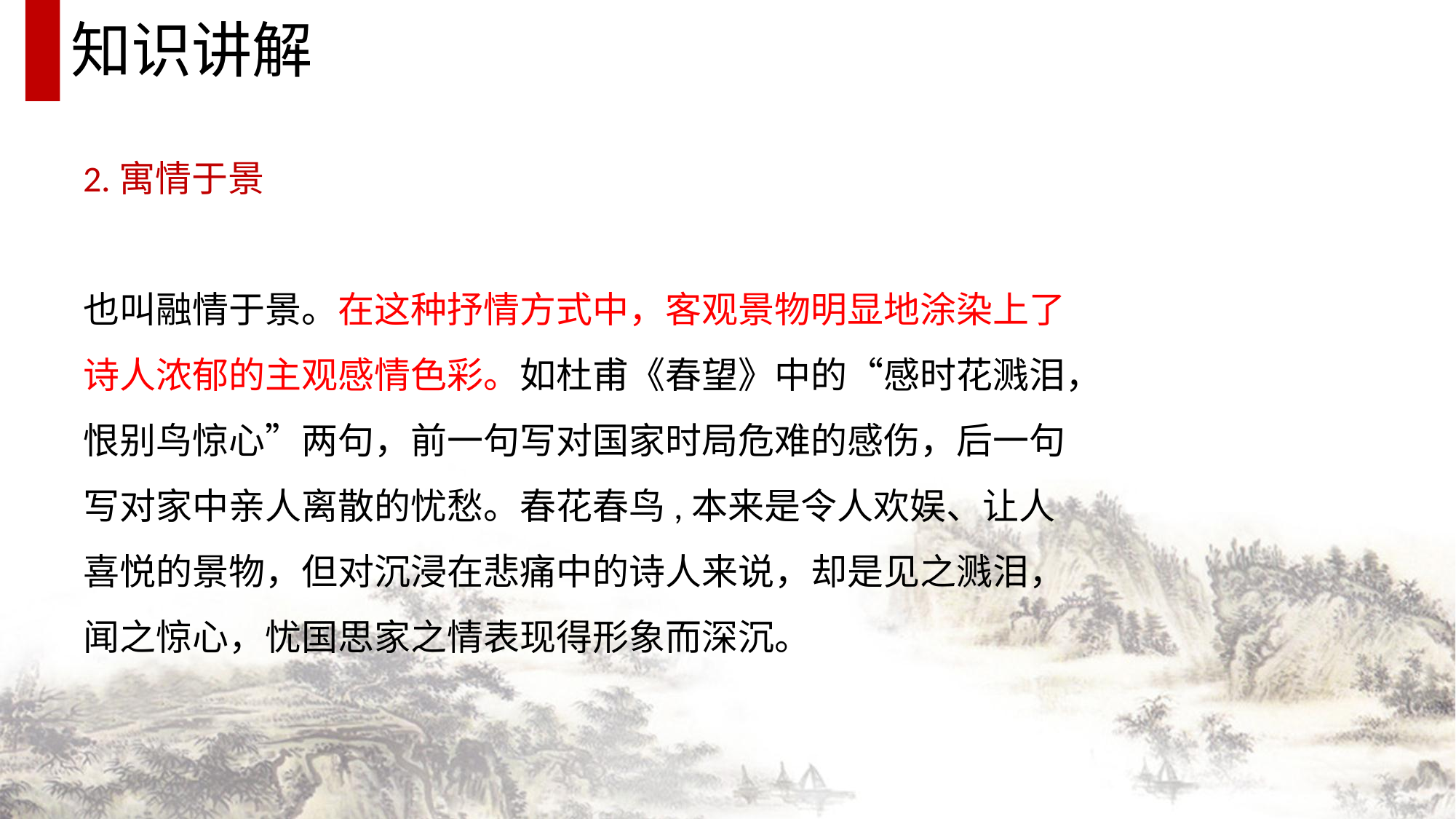

知识讲解
2.寓情于景

也叫融情于景。在这种抒情方式中，客观景物明显地涂染上了诗人浓郁的主观感情色彩。如杜甫《春望》中的“感时花溅泪，恨别鸟惊心”两句，前一句写对国家时局危难的感伤，后一句写对家中亲人离散的忧愁。春花春鸟,本来是令人欢娱、让人喜悦的景物，但对沉浸在悲痛中的诗人来说，却是见之溅泪，闻之惊心，忧国思家之情表现得形象而深沉。